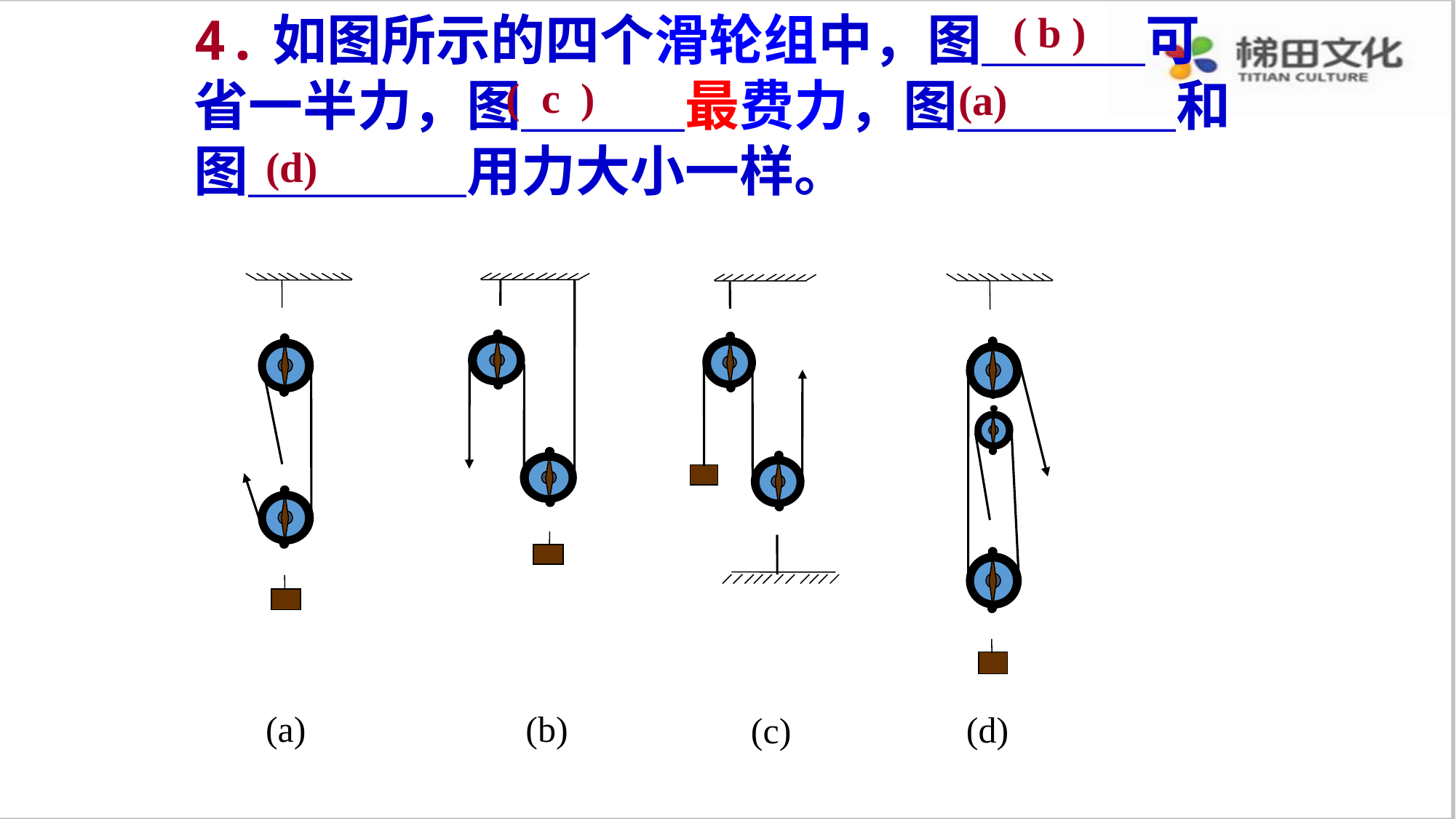

4.如图所示的四个滑轮组中，图＿＿＿可省一半力，图＿＿＿最费力，图＿＿＿＿和图＿＿＿＿用力大小一样。
( b )
(  c  )
(a)
(d)

(a)

(b)

(d)

(c)